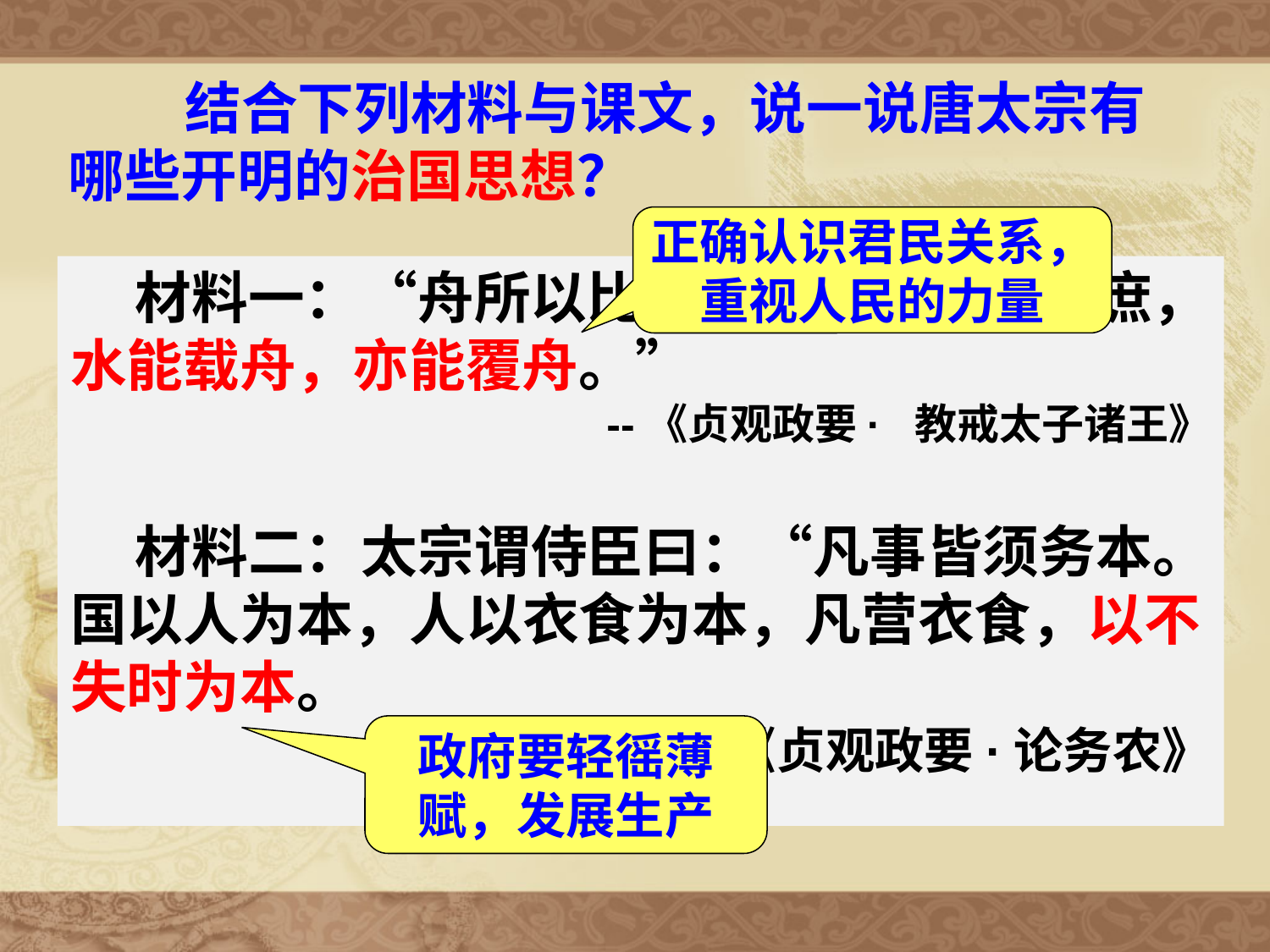

结合下列材料与课文，说一说唐太宗有哪些开明的治国思想？
正确认识君民关系，
重视人民的力量
    材料一：“舟所以比人君，水所以比黎庶，水能载舟，亦能覆舟。”
--《贞观政要·  教戒太子诸王》

    材料二：太宗谓侍臣曰：“凡事皆须务本。国以人为本，人以衣食为本，凡营衣食，以不失时为本。
---《贞观政要·论务农》
政府要轻徭薄
赋，发展生产